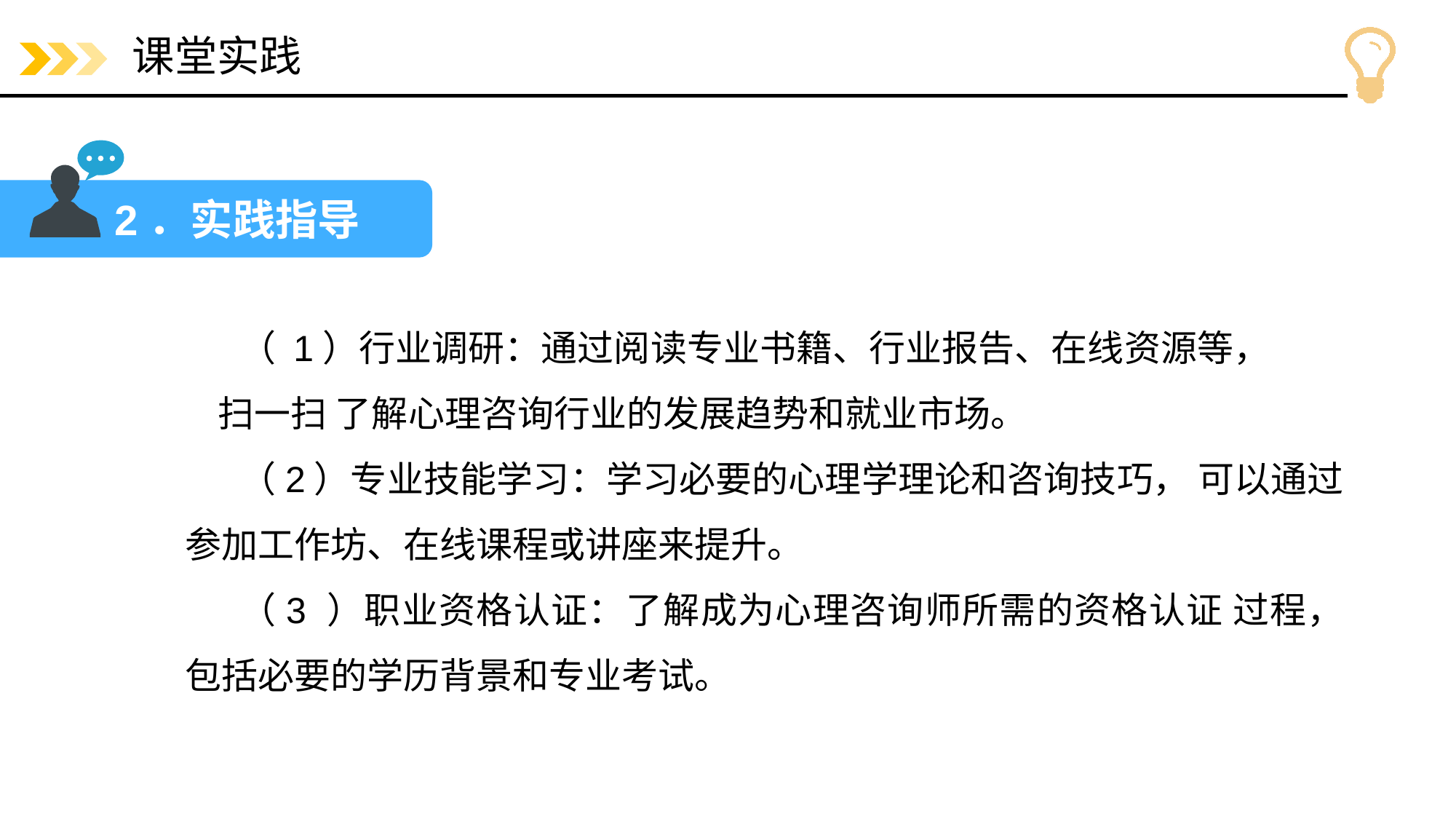

29
# 课堂实践

        2．实践指导
（ 1）行业调研：通过阅读专业书籍、行业报告、在线资源等，              扫一扫 了解心理咨询行业的发展趋势和就业市场。
（2）专业技能学习：学习必要的心理学理论和咨询技巧， 可以通过参加工作坊、在线课程或讲座来提升。
（3 ）职业资格认证：了解成为心理咨询师所需的资格认证 过程，包括必要的学历背景和专业考试。